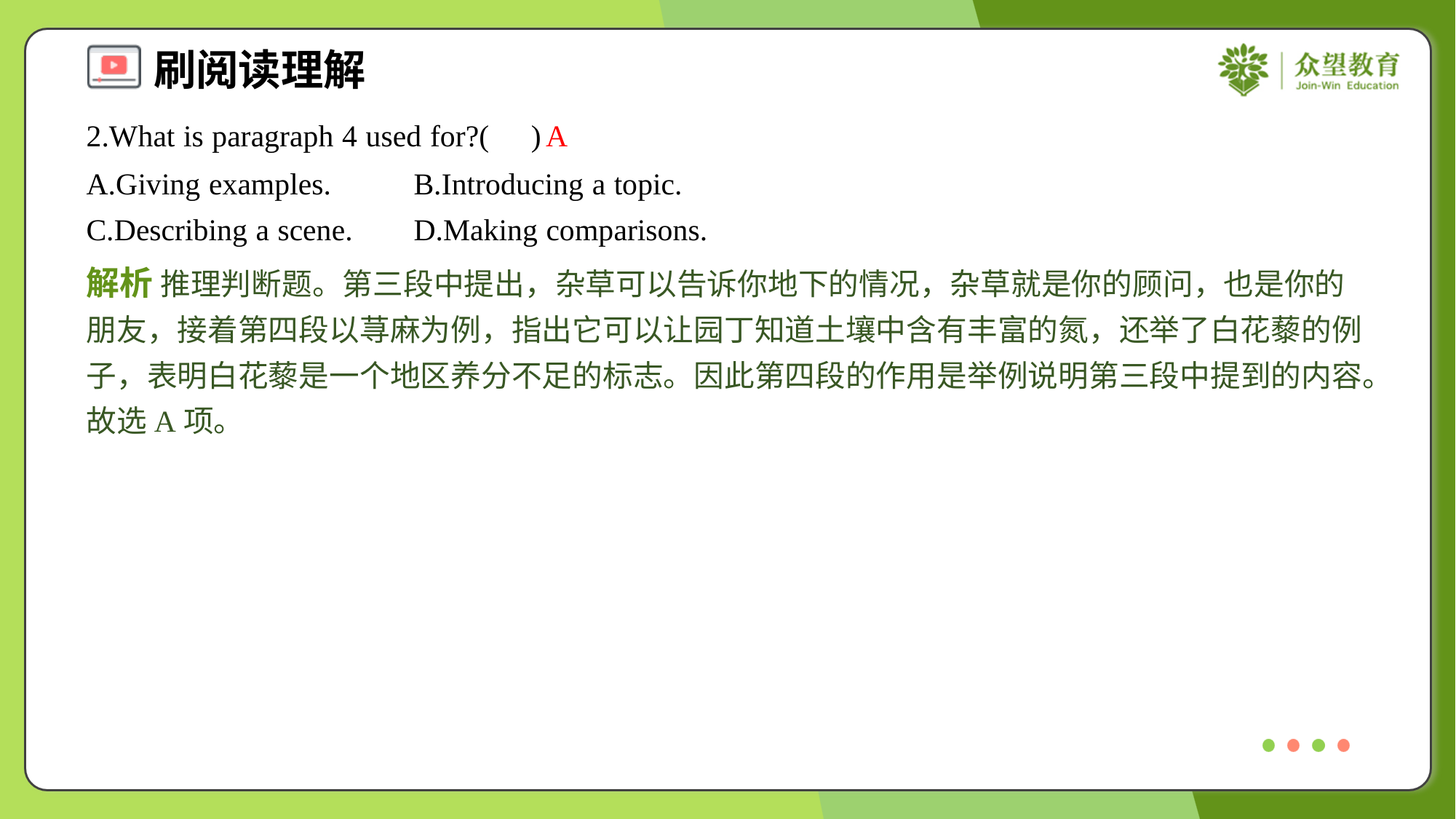

2.What is paragraph 4 used for?(     )
A
A.Giving examples.	B.Introducing a topic.
C.Describing a scene.	D.Making comparisons.
解析 推理判断题。第三段中提出，杂草可以告诉你地下的情况，杂草就是你的顾问，也是你的朋友，接着第四段以荨麻为例，指出它可以让园丁知道土壤中含有丰富的氮，还举了白花藜的例子，表明白花藜是一个地区养分不足的标志。因此第四段的作用是举例说明第三段中提到的内容。故选A项。